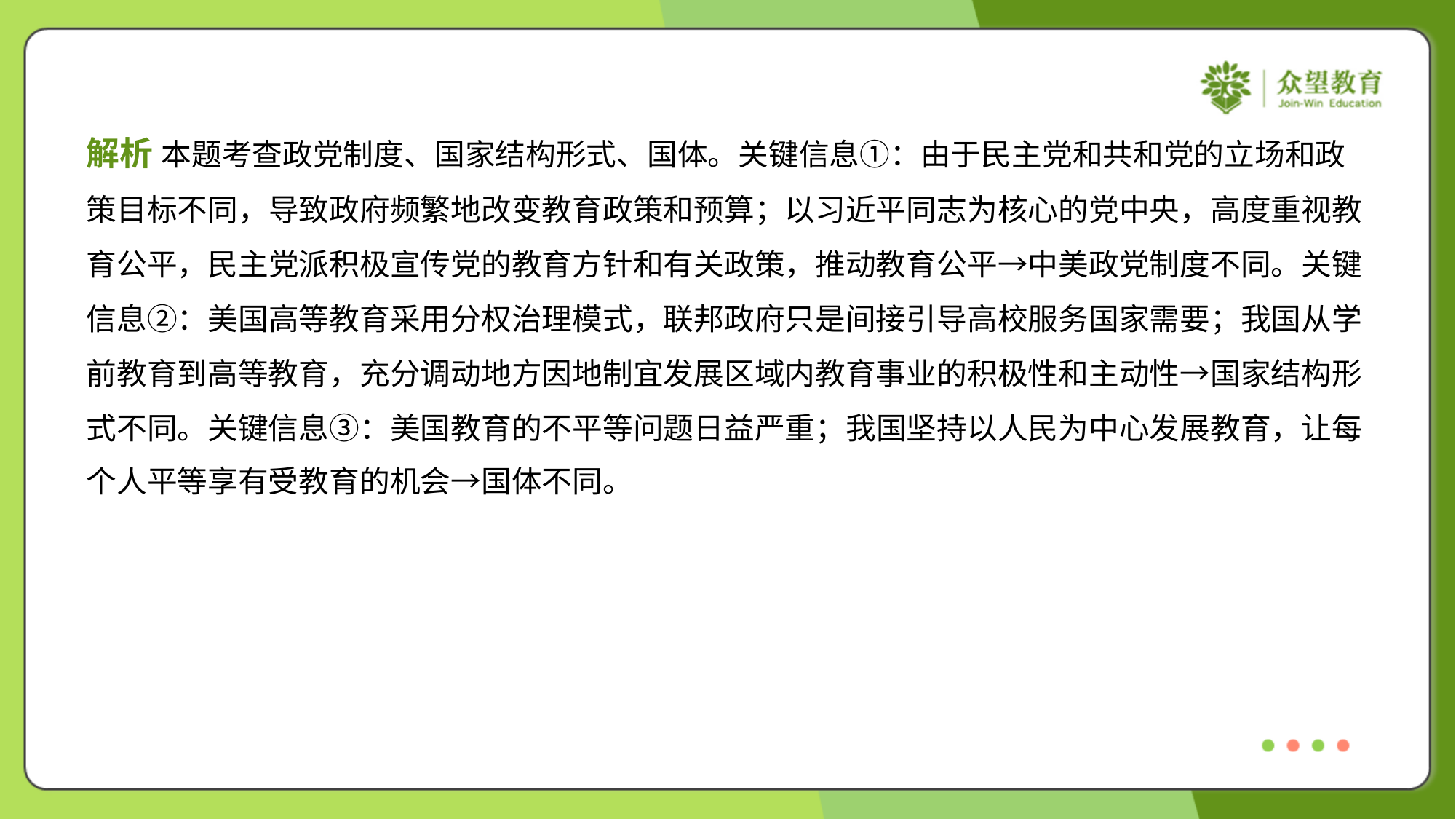

解析 本题考查政党制度、国家结构形式、国体。关键信息①：由于民主党和共和党的立场和政
策目标不同，导致政府频繁地改变教育政策和预算；以习近平同志为核心的党中央，高度重视教
育公平，民主党派积极宣传党的教育方针和有关政策，推动教育公平→中美政党制度不同。关键
信息②：美国高等教育采用分权治理模式，联邦政府只是间接引导高校服务国家需要；我国从学
前教育到高等教育，充分调动地方因地制宜发展区域内教育事业的积极性和主动性→国家结构形
式不同。关键信息③：美国教育的不平等问题日益严重；我国坚持以人民为中心发展教育，让每
个人平等享有受教育的机会→国体不同。